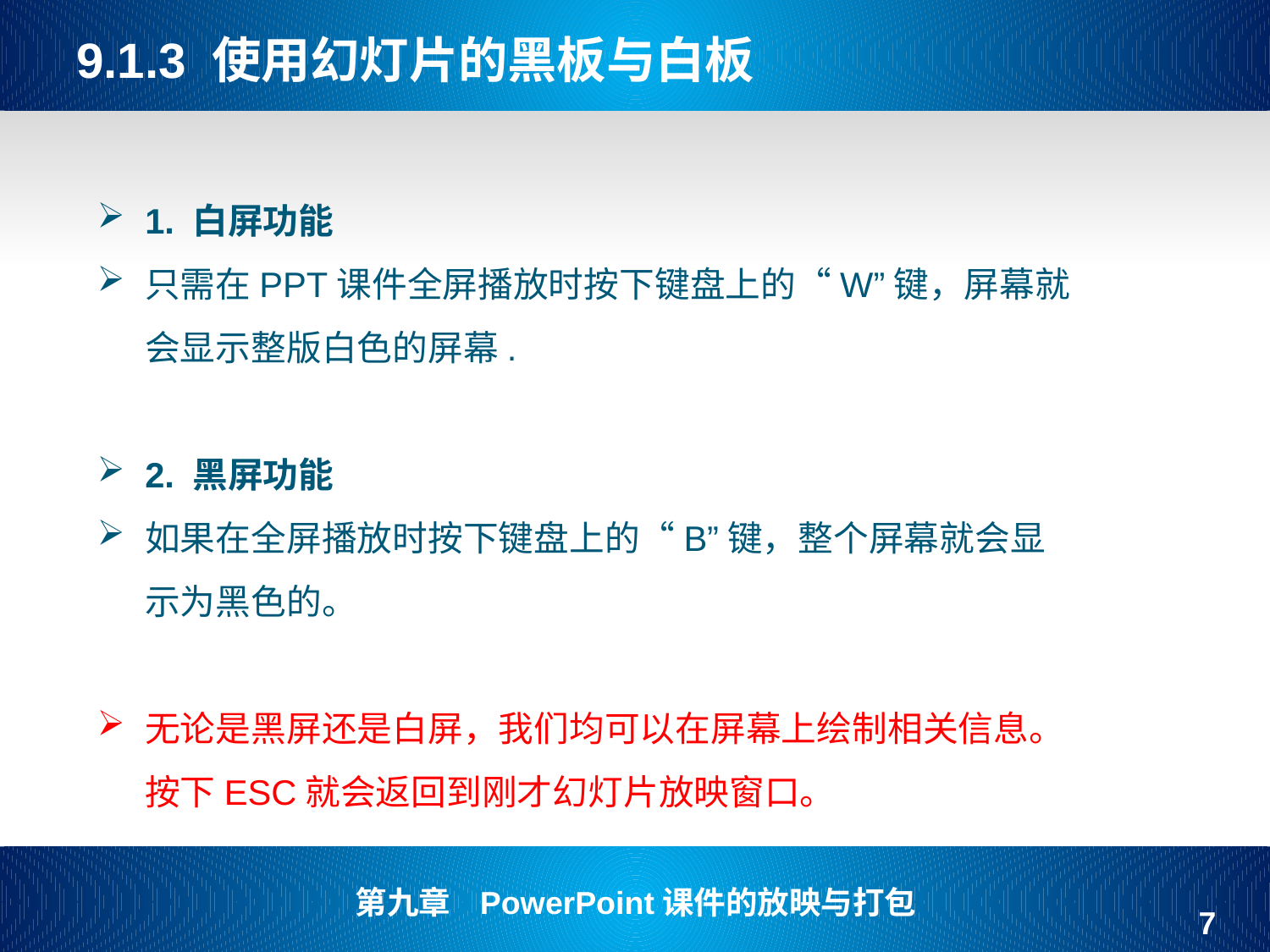

# 9.1.3 使用幻灯片的黑板与白板
1. 白屏功能
只需在PPT课件全屏播放时按下键盘上的“W”键，屏幕就会显示整版白色的屏幕.

2. 黑屏功能
如果在全屏播放时按下键盘上的“B”键，整个屏幕就会显示为黑色的。

无论是黑屏还是白屏，我们均可以在屏幕上绘制相关信息。按下ESC就会返回到刚才幻灯片放映窗口。

7